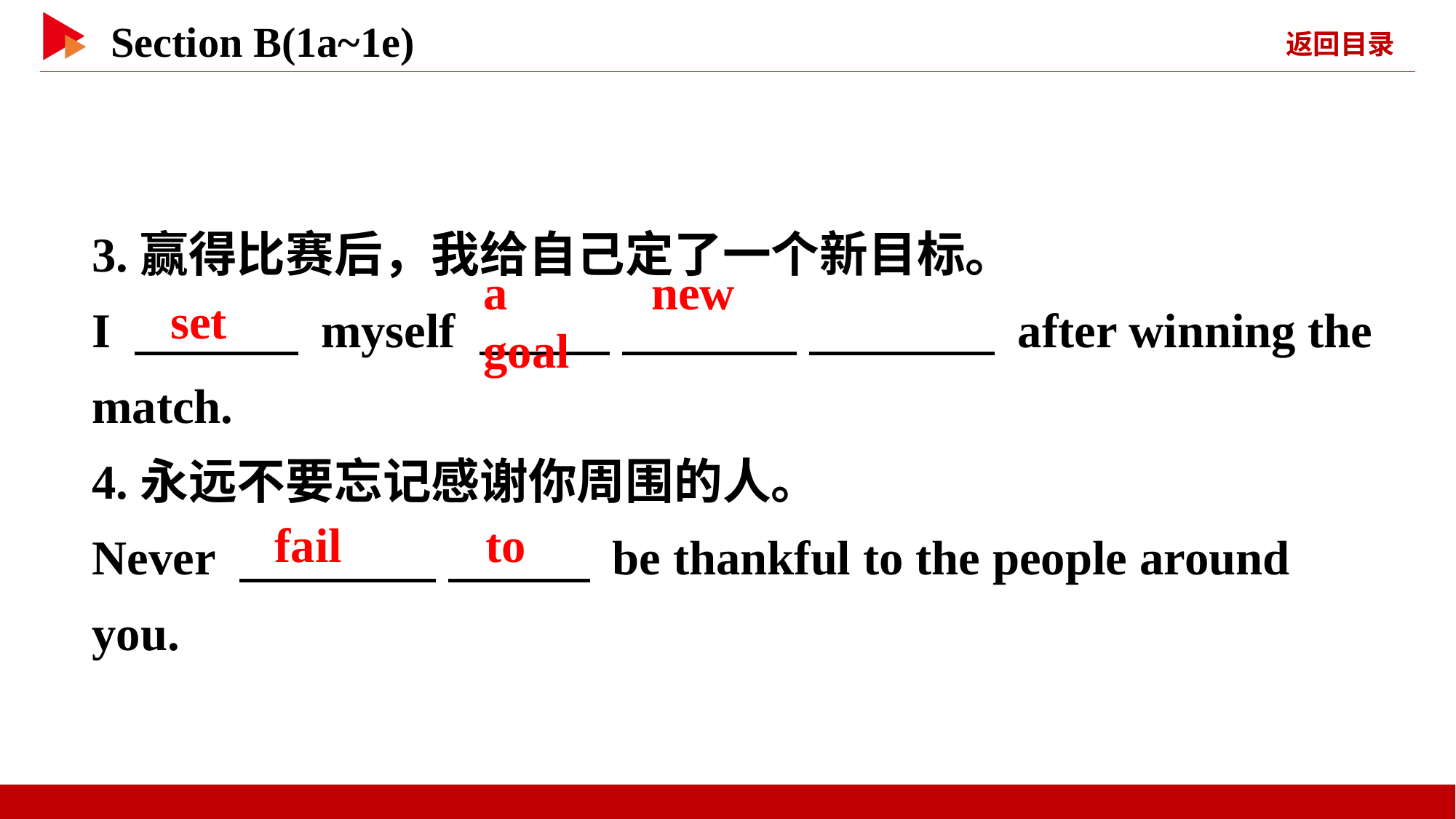

3.赢得比赛后，我给自己定了一个新目标。
I 　      　 myself 　   　 　       　 　        　 after winning the match.
4.永远不要忘记感谢你周围的人。
Never 　         　 　    　 be thankful to the people around you.
set
a 　 　new 　 　goal
fail 　 　to